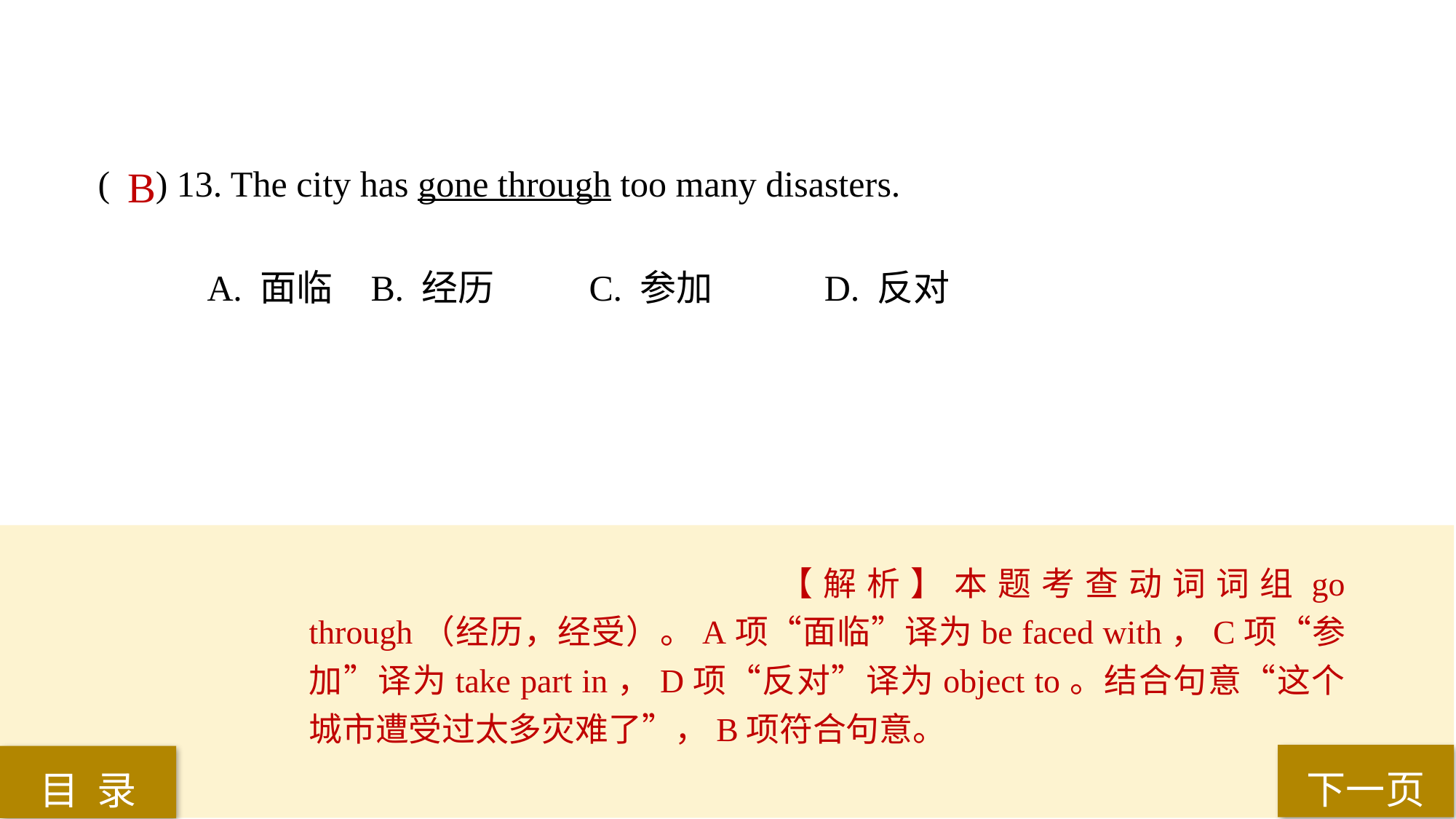

(     ) 13. The city has gone through too many disasters.

A. 面临 	B. 经历 	C. 参加	 D. 反对
B
【解析】本题考查动词词组go through（经历，经受）。A项“面临”译为be faced with，C项“参加”译为take part in，D项“反对”译为object to。结合句意“这个城市遭受过太多灾难了”，B项符合句意。